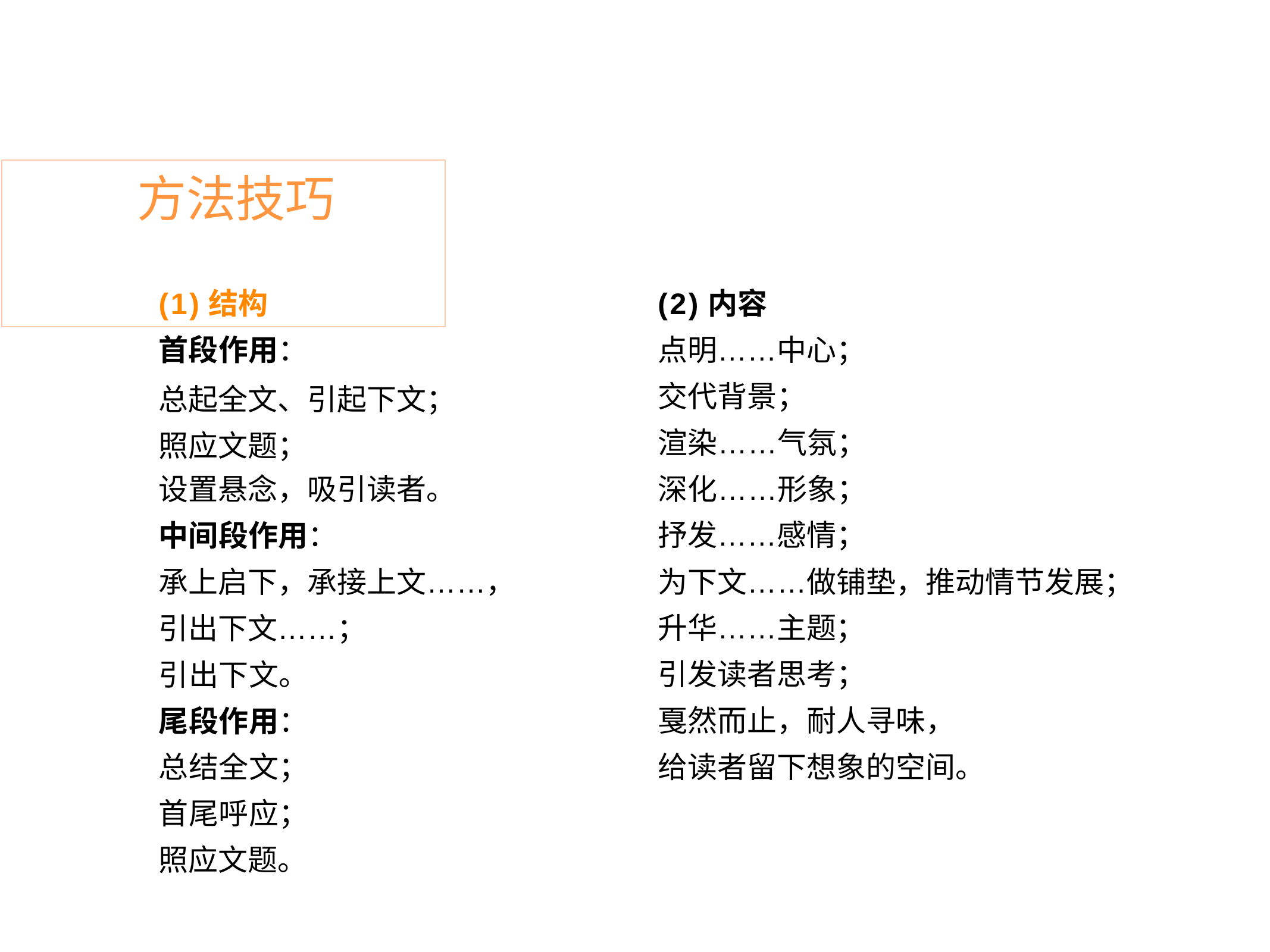

# 方法技巧
(1)结构
首段作用：
总起全文、引起下文； 照应文题；
设置悬念，吸引读者。
中间段作用：
承上启下，承接上文……， 引出下文……；
引出下文。 尾段作用： 总结全文； 首尾呼应； 照应文题。
(2)内容
点明……中心； 交代背景；
渲染……气氛； 深化……形象； 抒发……感情；
为下文……做铺垫，推动情节发展； 升华……主题；
引发读者思考；
戛然而止，耐人寻味，  给读者留下想象的空间。